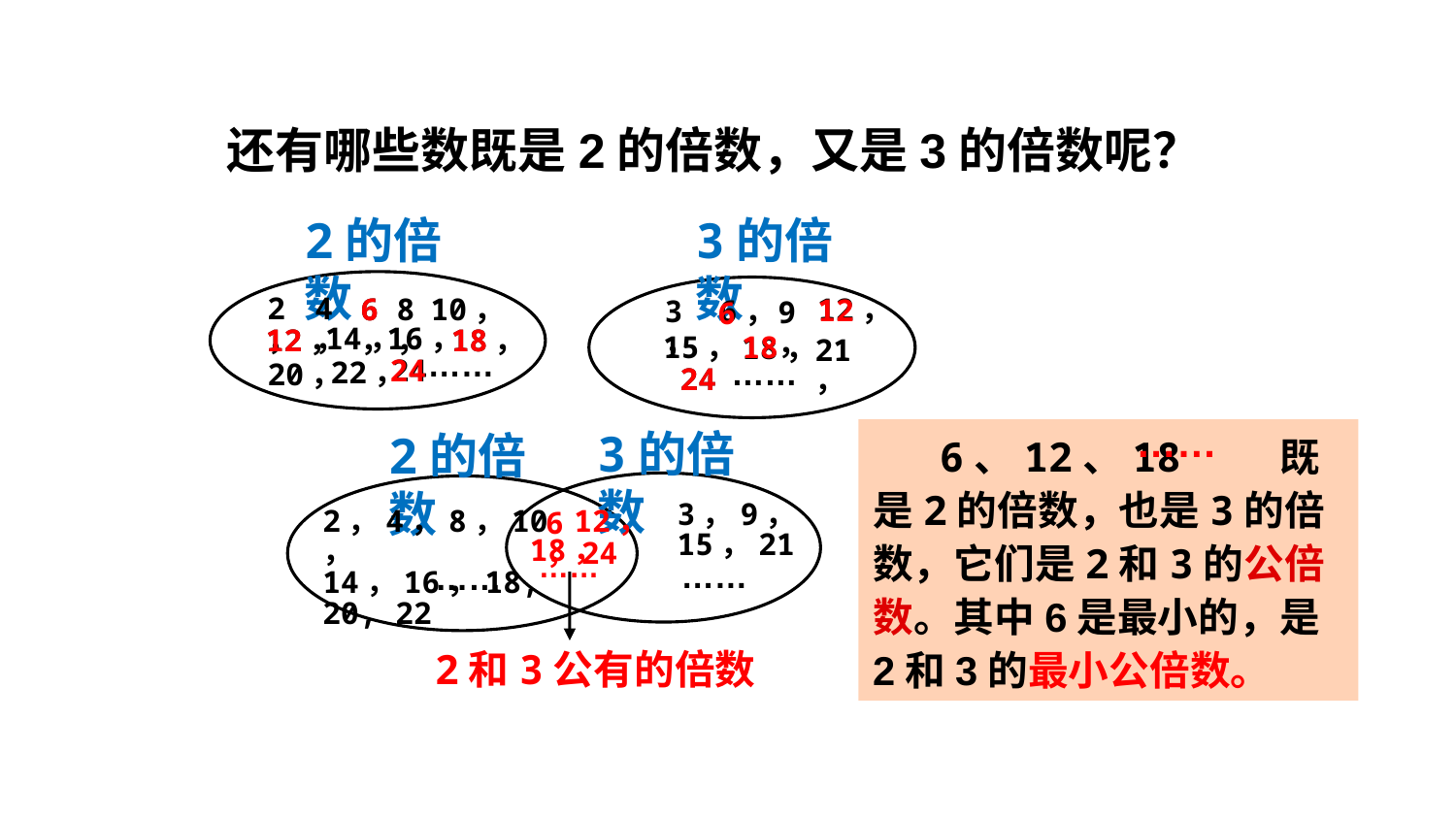

还有哪些数既是2的倍数，又是3的倍数呢？
2的倍数
3的倍数

6
12
6
2，
4，
8，
10，
6，
12，
3，
6，
9，
12
18
14，
16，
12，
18，
18
15，
18，
21，
24
……
24
22，
20，
24
……
24
3的倍数
2的倍数
      6、12、18        既是2的倍数，也是3的倍数，它们是2和3的公倍数。其中6是最小的，是2和3的最小公倍数。
……

3，9，
15，21
2，4，8，10，
14，16，18,
20, 22
12，
6，
18，
24
……
……
……

2和3公有的倍数